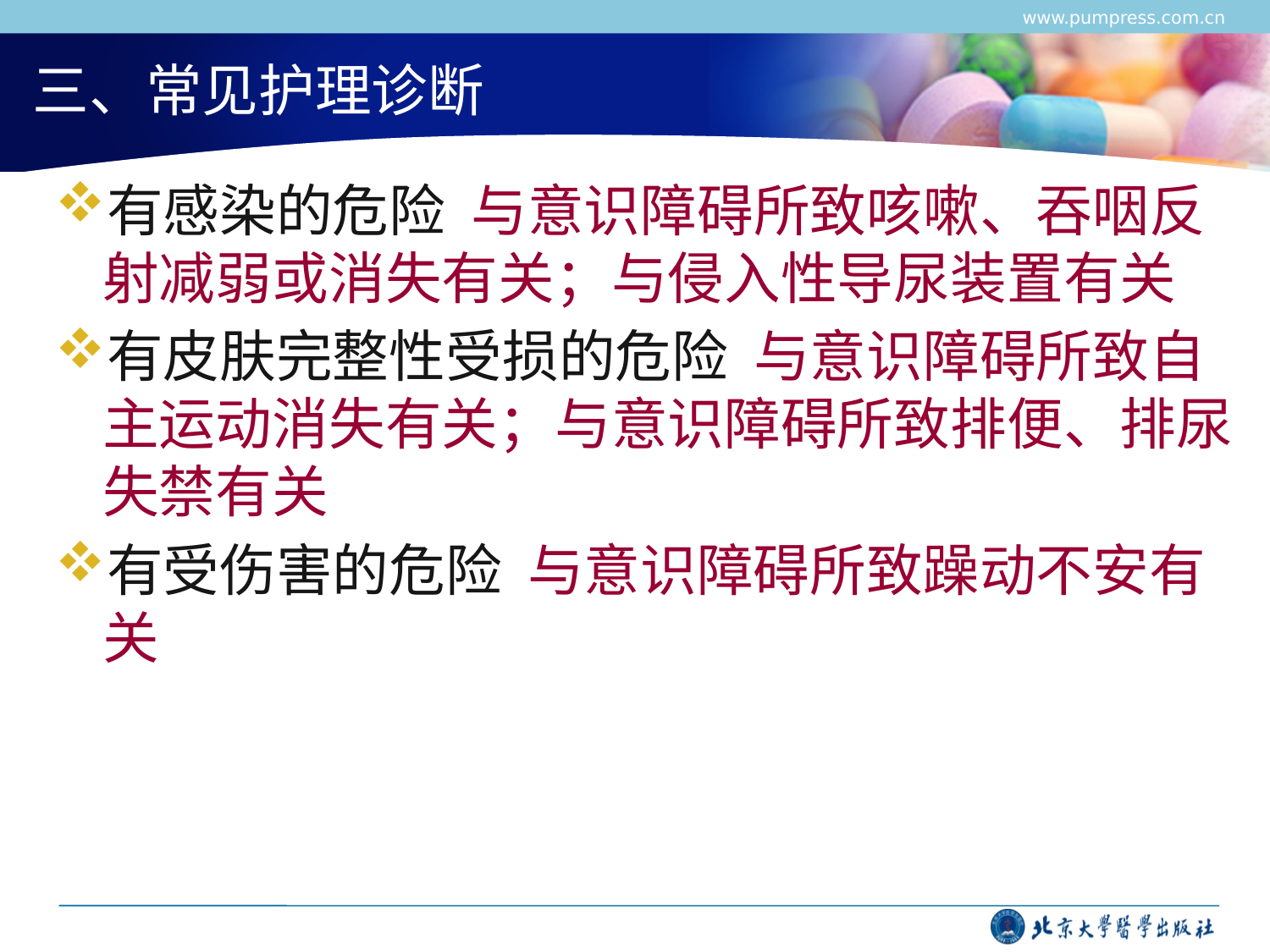

www.pumpress.com.cn
# 三、常见护理诊断
有感染的危险  与意识障碍所致咳嗽、吞咽反射减弱或消失有关；与侵入性导尿装置有关
有皮肤完整性受损的危险  与意识障碍所致自主运动消失有关；与意识障碍所致排便、排尿失禁有关
有受伤害的危险  与意识障碍所致躁动不安有关